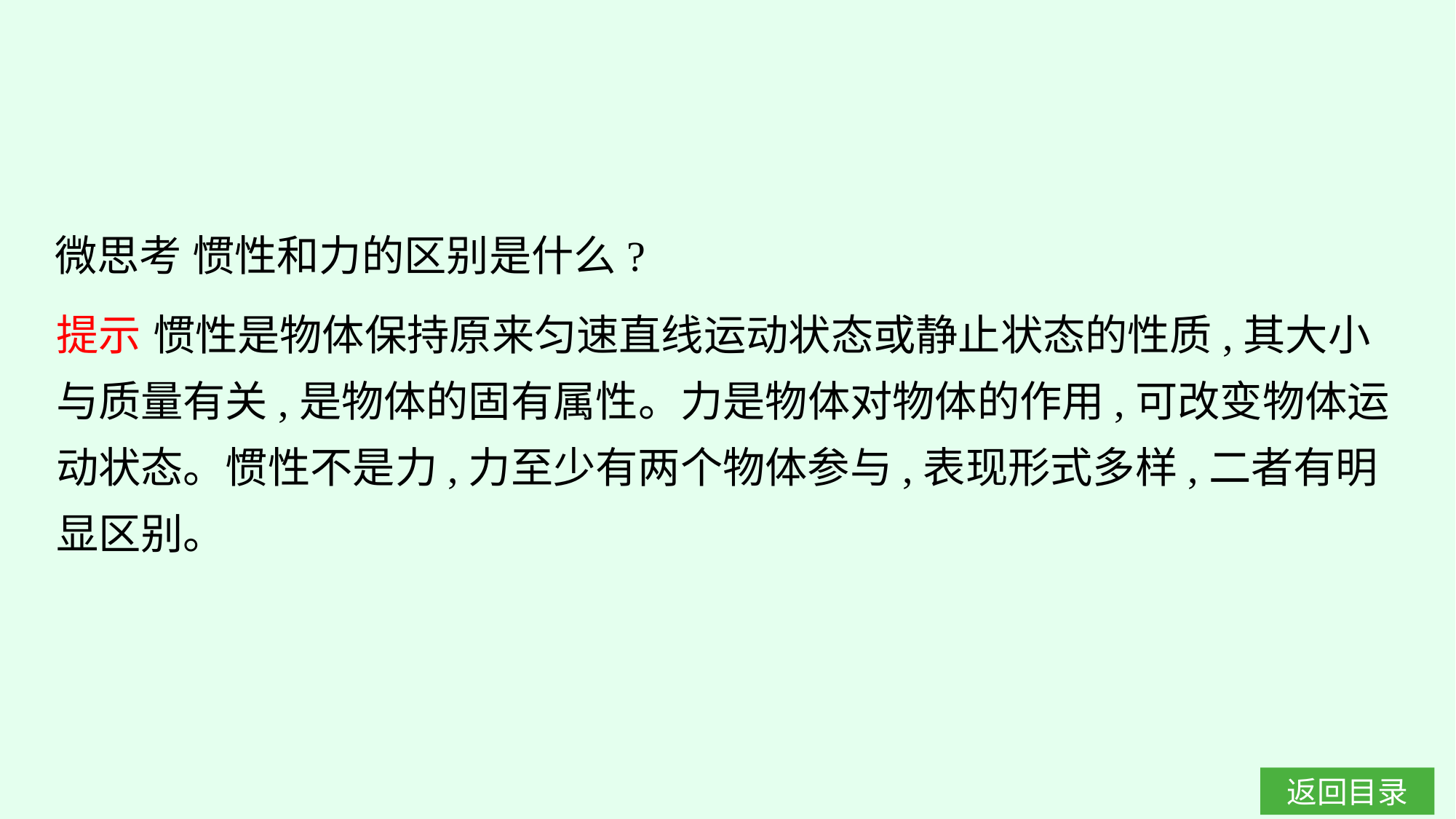

微思考 惯性和力的区别是什么?
提示 惯性是物体保持原来匀速直线运动状态或静止状态的性质,其大小与质量有关,是物体的固有属性。力是物体对物体的作用,可改变物体运动状态。惯性不是力,力至少有两个物体参与,表现形式多样,二者有明显区别。